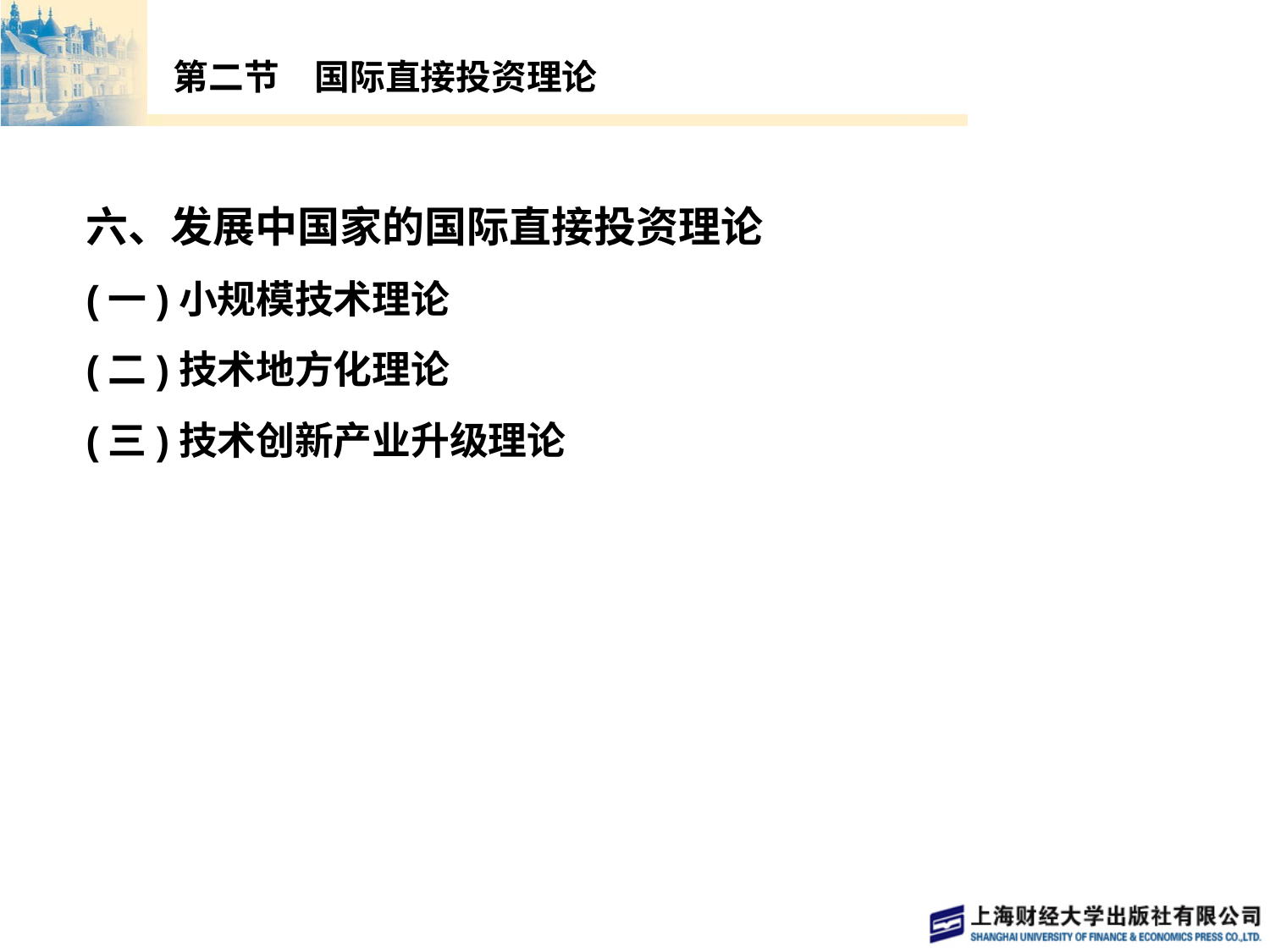

# 第二节　国际直接投资理论
六、发展中国家的国际直接投资理论
(一)小规模技术理论
(二)技术地方化理论
(三)技术创新产业升级理论